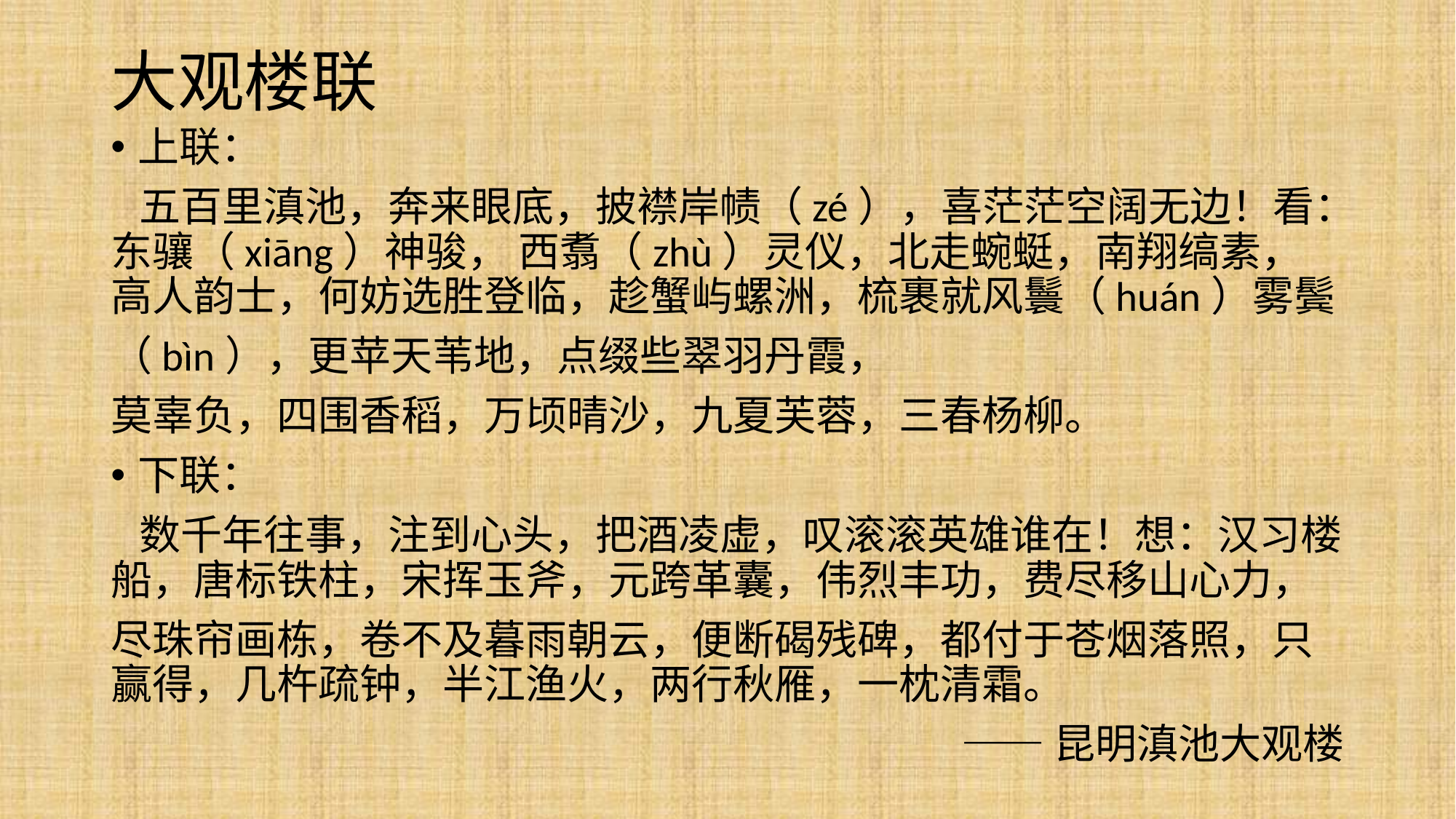

# 大观楼联
上联：
  五百里滇池，奔来眼底，披襟岸帻（zé），喜茫茫空阔无边！看：东骧（xiāng）神骏， 西翥（zhù）灵仪，北走蜿蜓，南翔缟素，高人韵士，何妨选胜登临，趁蟹屿螺洲，梳裹就风鬟（huán）雾鬓
（bìn），更苹天苇地，点缀些翠羽丹霞，
莫辜负，四围香稻，万顷晴沙，九夏芙蓉，三春杨柳。
下联：
  数千年往事，注到心头，把酒凌虚，叹滚滚英雄谁在！想：汉习楼船，唐标铁柱，宋挥玉斧，元跨革囊，伟烈丰功，费尽移山心力，
尽珠帘画栋，卷不及暮雨朝云，便断碣残碑，都付于苍烟落照，只赢得，几杵疏钟，半江渔火，两行秋雁，一枕清霜。
——昆明滇池大观楼